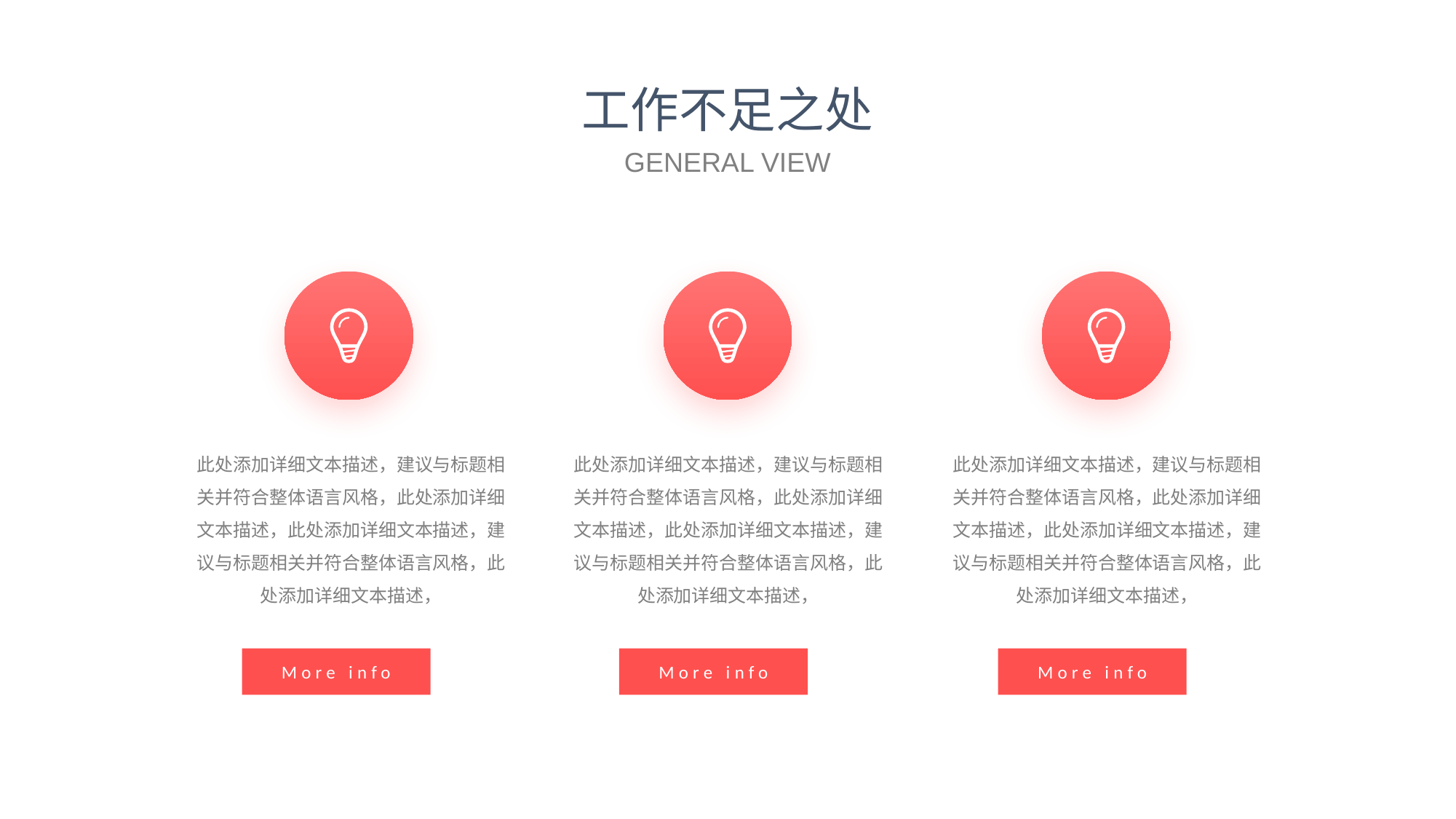

工作不足之处
GENERAL VIEW

此处添加详细文本描述，建议与标题相关并符合整体语言风格，此处添加详细文本描述，此处添加详细文本描述，建议与标题相关并符合整体语言风格，此处添加详细文本描述，

此处添加详细文本描述，建议与标题相关并符合整体语言风格，此处添加详细文本描述，此处添加详细文本描述，建议与标题相关并符合整体语言风格，此处添加详细文本描述，

此处添加详细文本描述，建议与标题相关并符合整体语言风格，此处添加详细文本描述，此处添加详细文本描述，建议与标题相关并符合整体语言风格，此处添加详细文本描述，

More info
More info
More info